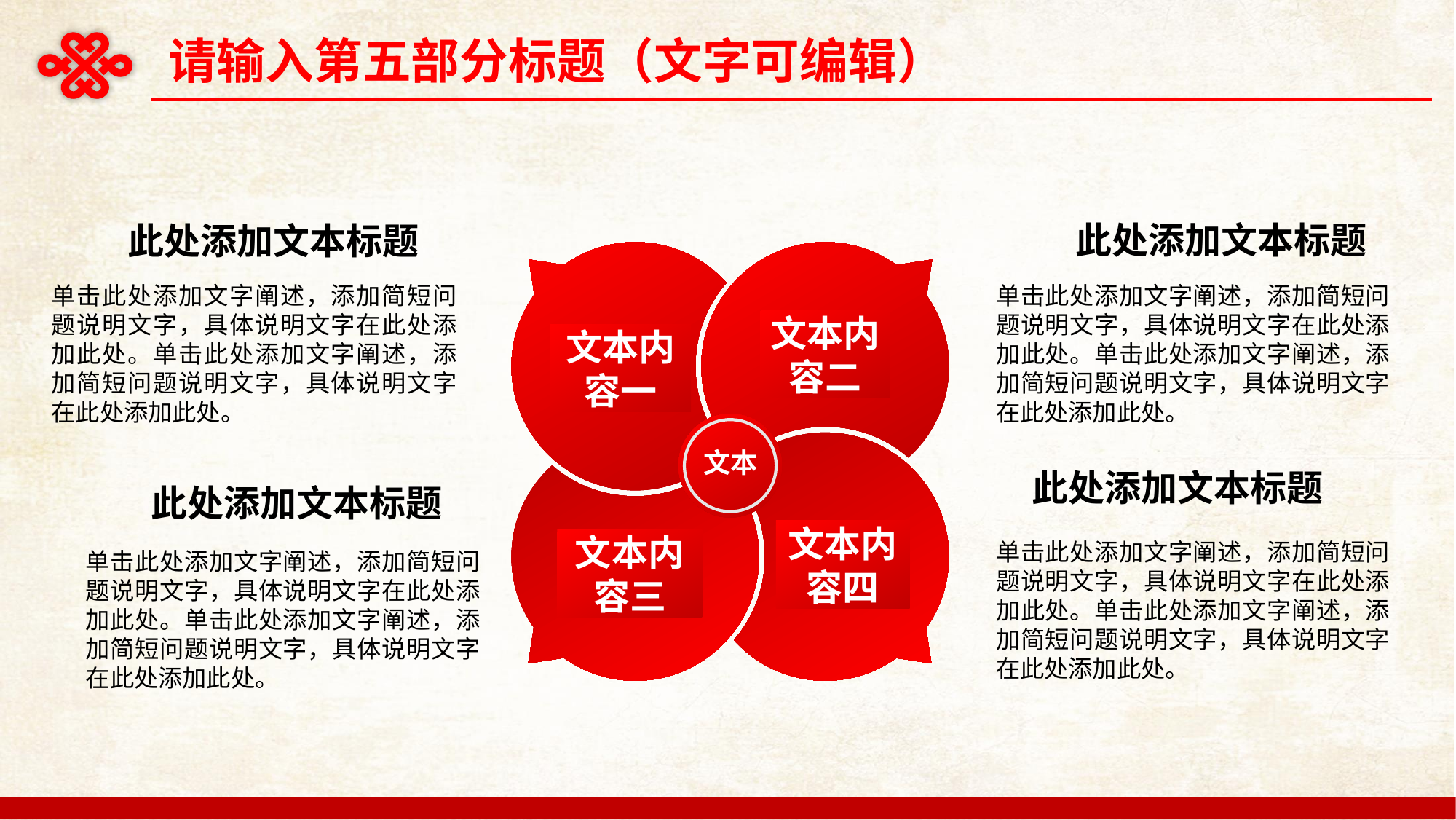

请输入第五部分标题（文字可编辑）
此处添加文本标题
单击此处添加文字阐述，添加简短问题说明文字，具体说明文字在此处添加此处。单击此处添加文字阐述，添加简短问题说明文字，具体说明文字在此处添加此处。
此处添加文本标题
单击此处添加文字阐述，添加简短问题说明文字，具体说明文字在此处添加此处。单击此处添加文字阐述，添加简短问题说明文字，具体说明文字在此处添加此处。

文本内容一

文本内容二

文本

文本内容四
此处添加文本标题
单击此处添加文字阐述，添加简短问题说明文字，具体说明文字在此处添加此处。单击此处添加文字阐述，添加简短问题说明文字，具体说明文字在此处添加此处。

文本内容三
此处添加文本标题
单击此处添加文字阐述，添加简短问题说明文字，具体说明文字在此处添加此处。单击此处添加文字阐述，添加简短问题说明文字，具体说明文字在此处添加此处。